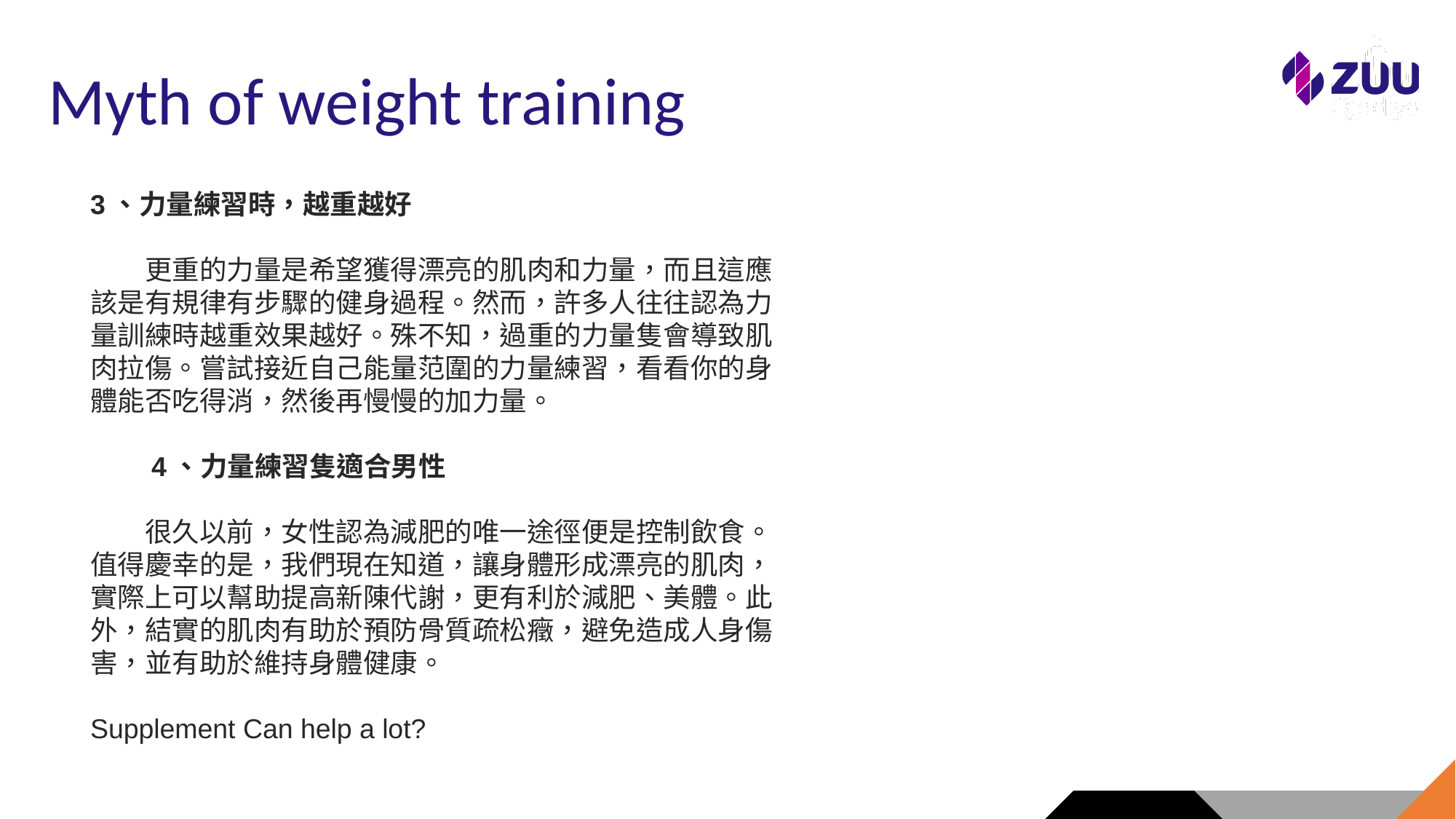

# Myth of weight training
3、力量練習時，越重越好
　　更重的力量是希望獲得漂亮的肌肉和力量，而且這應該是有規律有步驟的健身過程。然而，許多人往往認為力量訓練時越重效果越好。殊不知，過重的力量隻會導致肌肉拉傷。嘗試接近自己能量范圍的力量練習，看看你的身體能否吃得消，然後再慢慢的加力量。
　　4、力量練習隻適合男性
　　很久以前，女性認為減肥的唯一途徑便是控制飲食。值得慶幸的是，我們現在知道，讓身體形成漂亮的肌肉，實際上可以幫助提高新陳代謝，更有利於減肥、美體。此外，結實的肌肉有助於預防骨質疏松癥，避免造成人身傷害，並有助於維持身體健康。

Supplement Can help a lot?
17